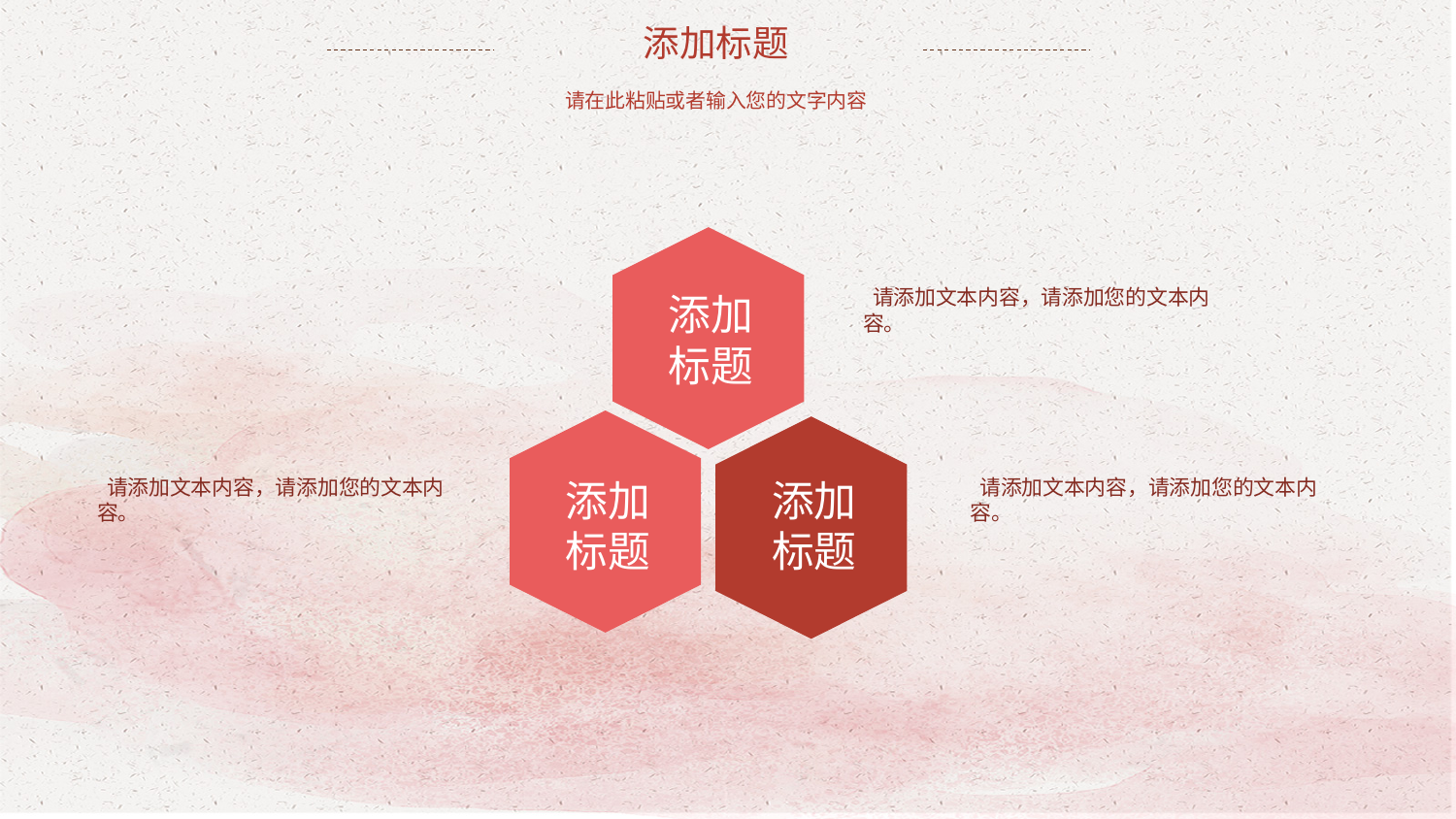

添加标题
请在此粘贴或者输入您的文字内容

添加标题
 请添加文本内容，请添加您的文本内容。

添加标题

添加标题
 请添加文本内容，请添加您的文本内容。
 请添加文本内容，请添加您的文本内容。